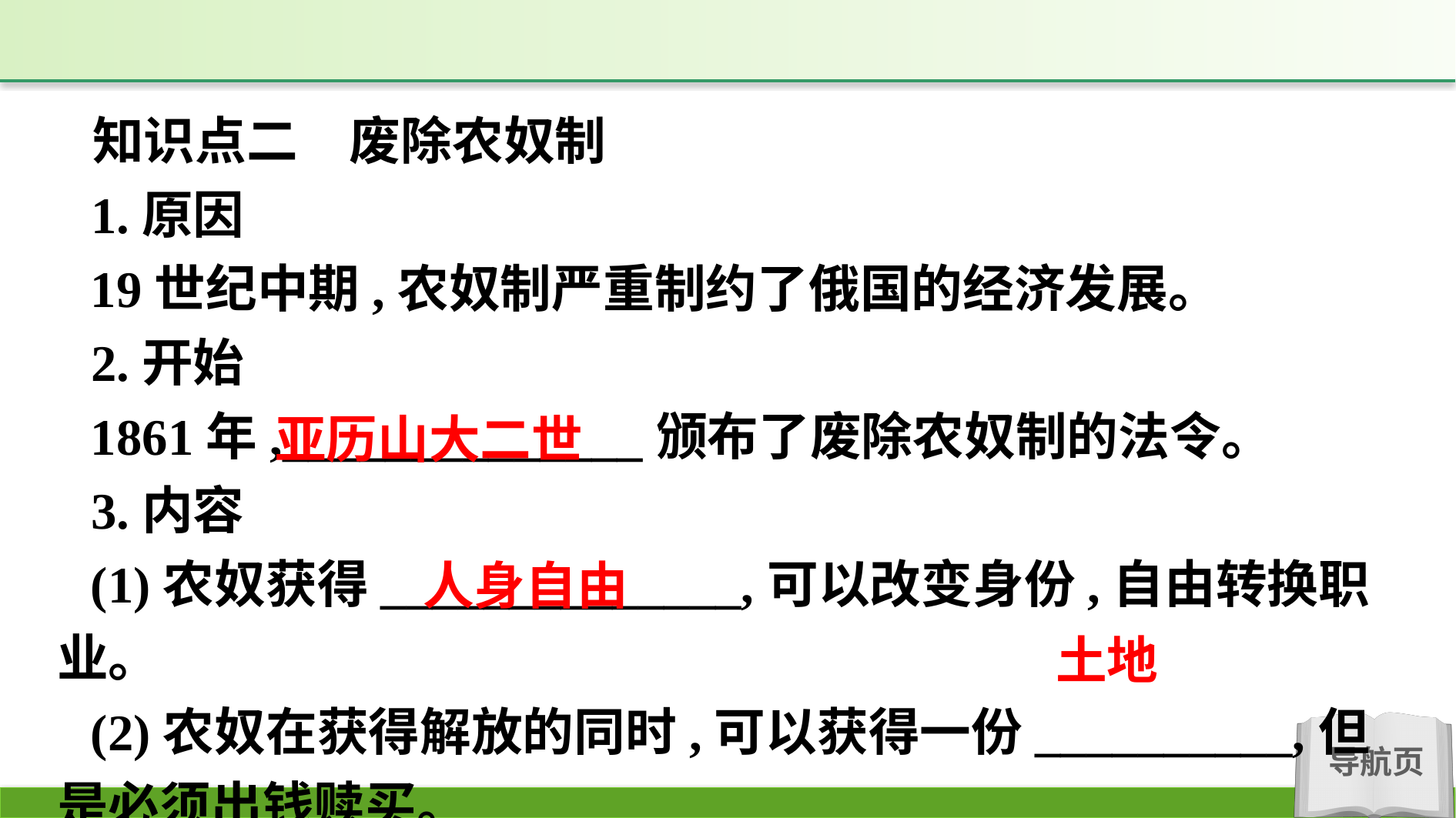

知识点二　废除农奴制
1.原因
19世纪中期,农奴制严重制约了俄国的经济发展。
2.开始
1861年,______________颁布了废除农奴制的法令。
3.内容
(1)农奴获得______________,可以改变身份,自由转换职业。
(2)农奴在获得解放的同时,可以获得一份__________,但是必须出钱赎买。
亚历山大二世
人身自由
土地